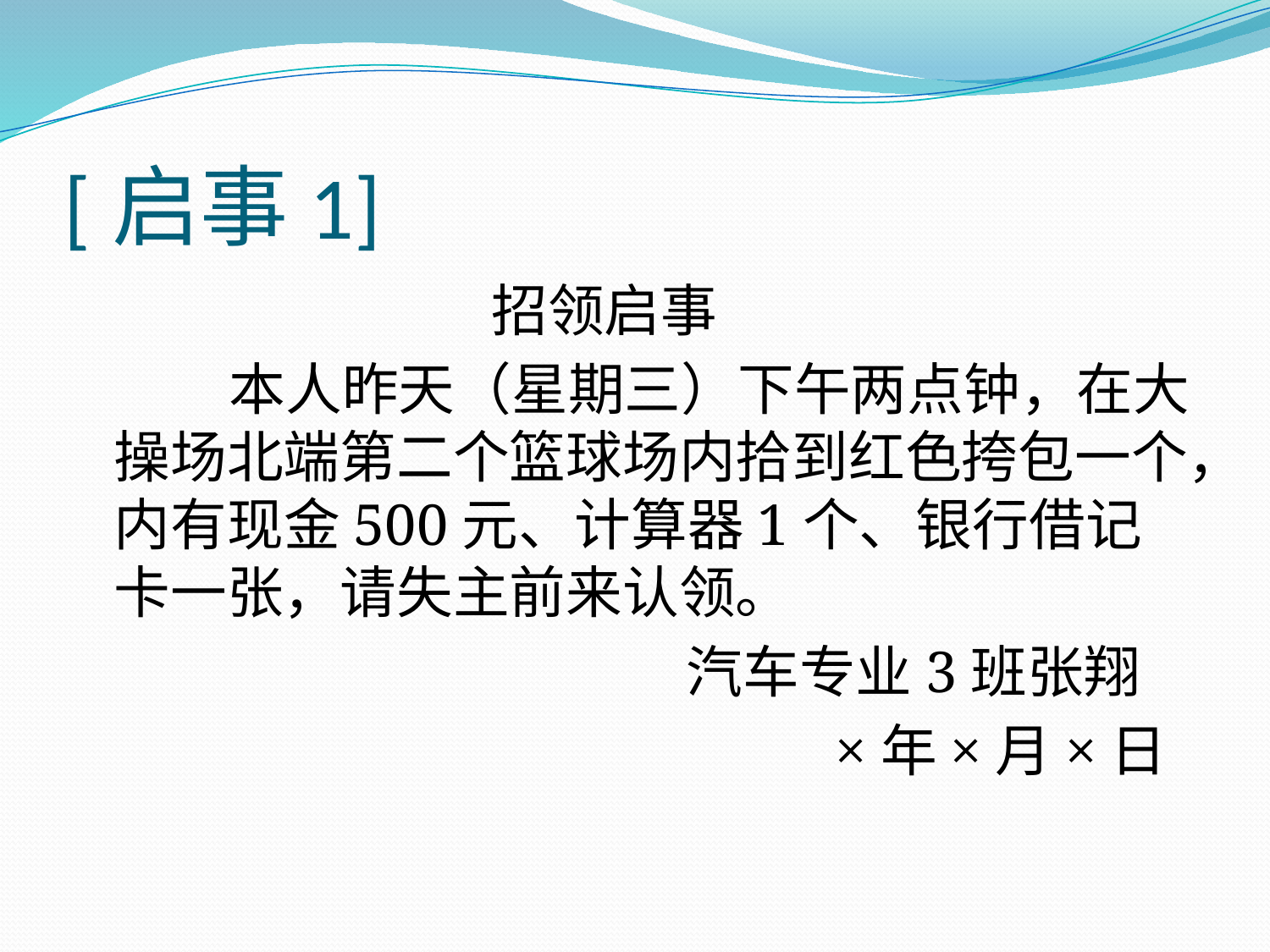

# [启事1]
                                       招领启事
           本人昨天（星期三）下午两点钟，在大操场北端第二个篮球场内拾到红色挎包一个，内有现金500元、计算器1个、银行借记卡一张，请失主前来认领。
                                               汽车专业3班张翔
                                                    ×年×月×日